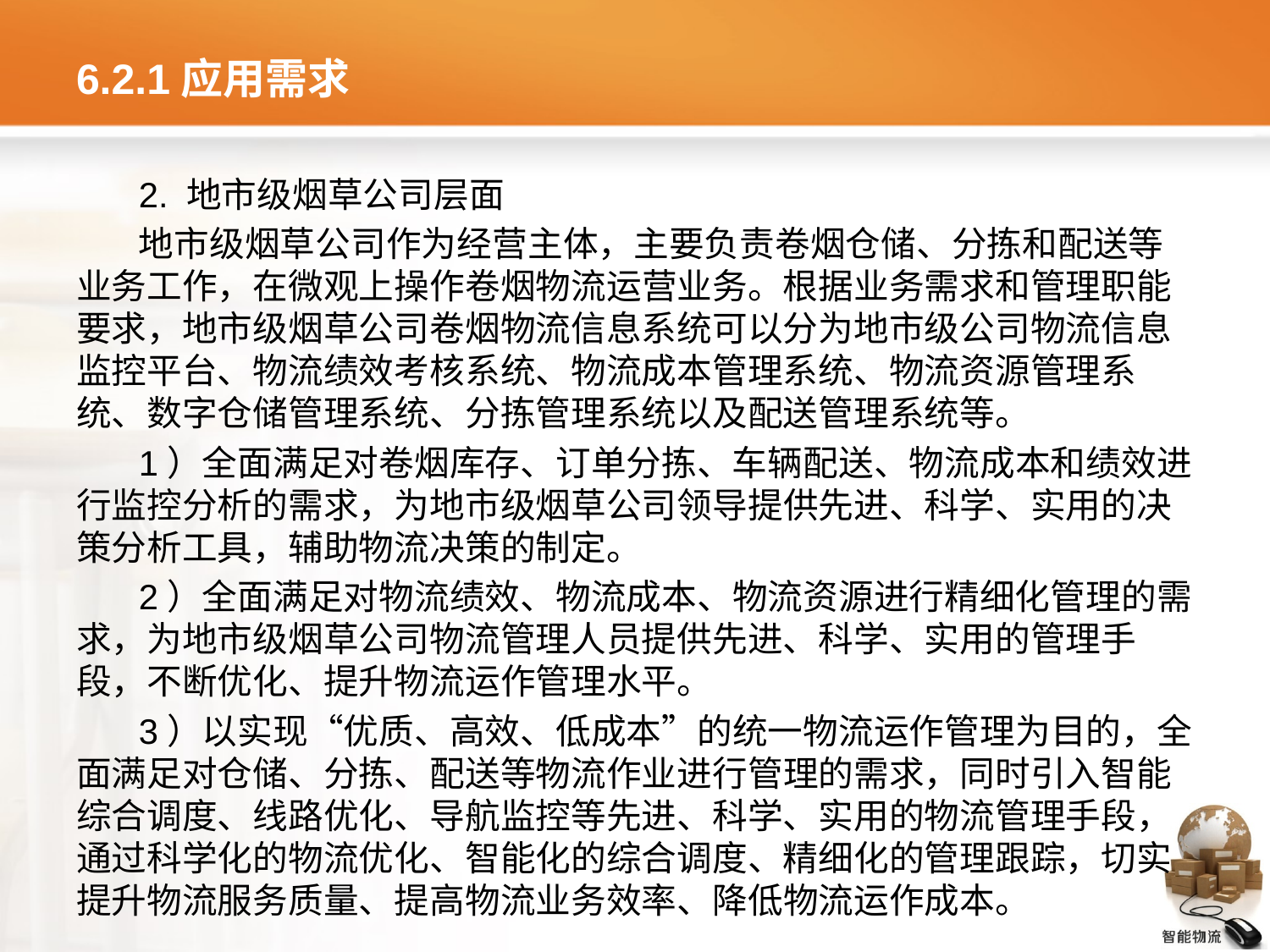

# 6.2.1应用需求
2. 地市级烟草公司层面
地市级烟草公司作为经营主体，主要负责卷烟仓储、分拣和配送等业务工作，在微观上操作卷烟物流运营业务。根据业务需求和管理职能要求，地市级烟草公司卷烟物流信息系统可以分为地市级公司物流信息监控平台、物流绩效考核系统、物流成本管理系统、物流资源管理系统、数字仓储管理系统、分拣管理系统以及配送管理系统等。
1）全面满足对卷烟库存、订单分拣、车辆配送、物流成本和绩效进行监控分析的需求，为地市级烟草公司领导提供先进、科学、实用的决策分析工具，辅助物流决策的制定。
2）全面满足对物流绩效、物流成本、物流资源进行精细化管理的需求，为地市级烟草公司物流管理人员提供先进、科学、实用的管理手段，不断优化、提升物流运作管理水平。
3）以实现“优质、高效、低成本”的统一物流运作管理为目的，全面满足对仓储、分拣、配送等物流作业进行管理的需求，同时引入智能综合调度、线路优化、导航监控等先进、科学、实用的物流管理手段，通过科学化的物流优化、智能化的综合调度、精细化的管理跟踪，切实提升物流服务质量、提高物流业务效率、降低物流运作成本。